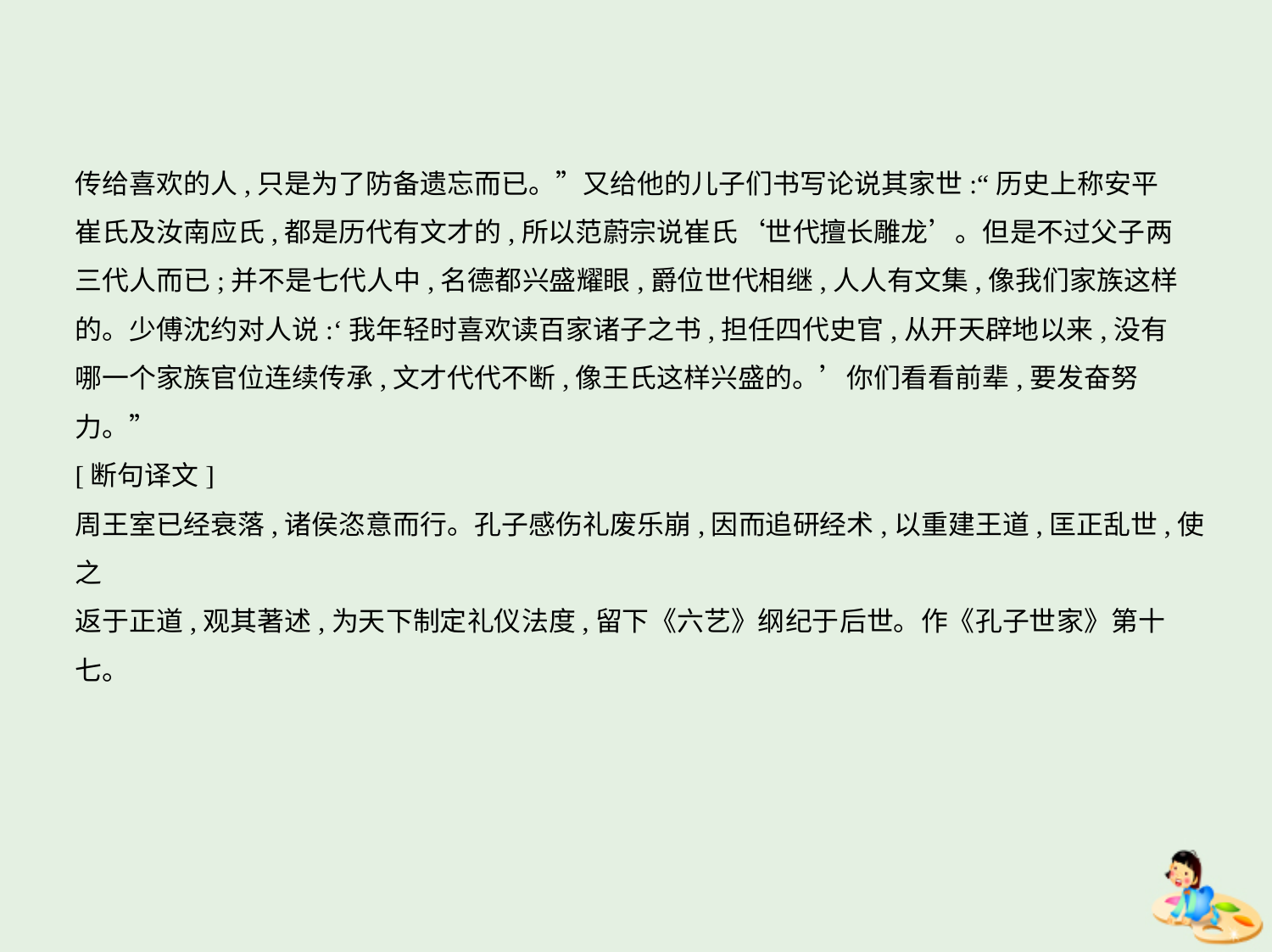

传给喜欢的人,只是为了防备遗忘而已。”又给他的儿子们书写论说其家世:“历史上称安平
崔氏及汝南应氏,都是历代有文才的,所以范蔚宗说崔氏‘世代擅长雕龙’。但是不过父子两
三代人而已;并不是七代人中,名德都兴盛耀眼,爵位世代相继,人人有文集,像我们家族这样
的。少傅沈约对人说:‘我年轻时喜欢读百家诸子之书,担任四代史官,从开天辟地以来,没有
哪一个家族官位连续传承,文才代代不断,像王氏这样兴盛的。’你们看看前辈,要发奋努力。”
[断句译文]
周王室已经衰落,诸侯恣意而行。孔子感伤礼废乐崩,因而追研经术,以重建王道,匡正乱世,使之
返于正道,观其著述,为天下制定礼仪法度,留下《六艺》纲纪于后世。作《孔子世家》第十七。